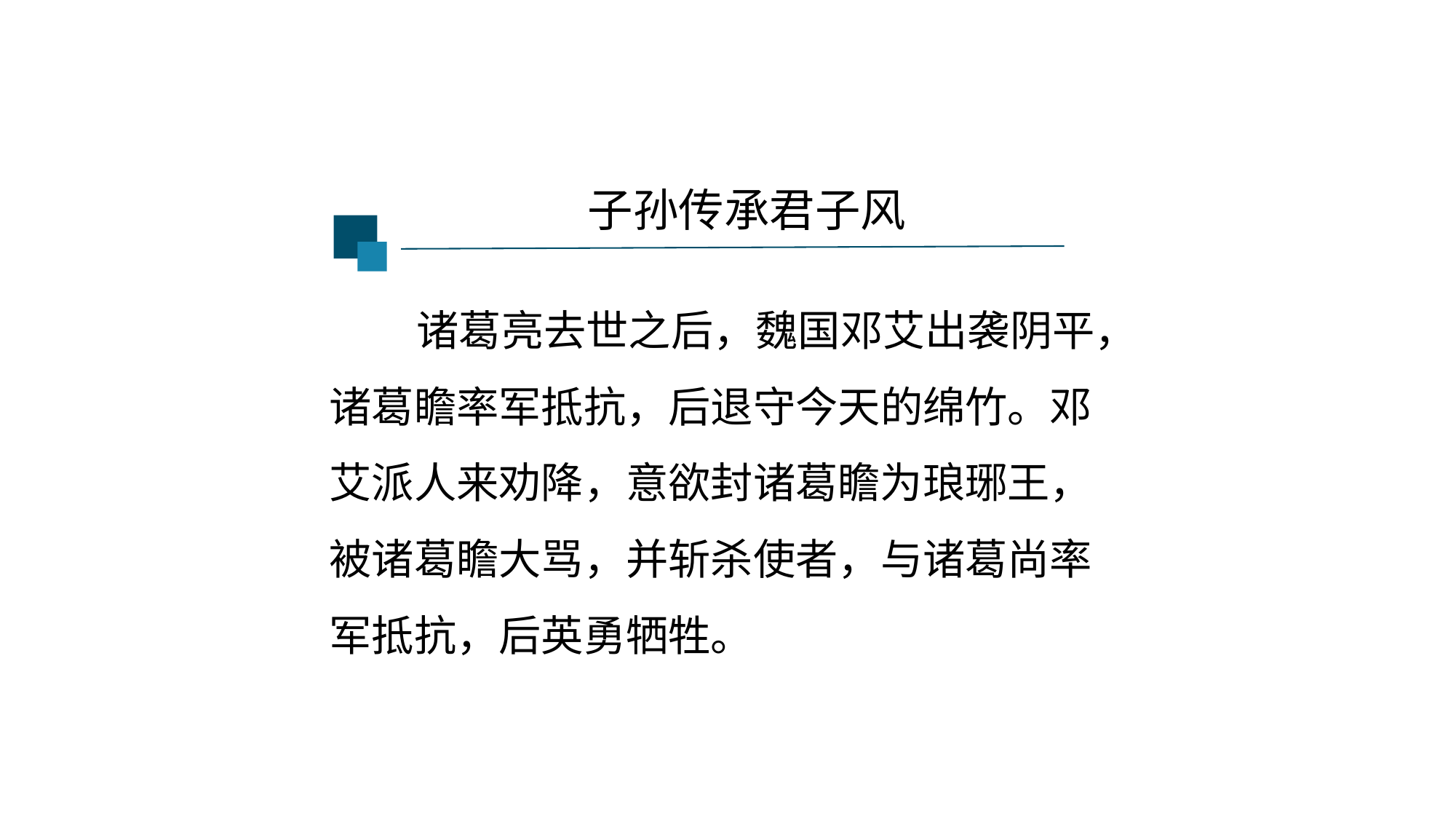

子孙传承君子风

        诸葛亮去世之后，魏国邓艾出袭阴平，诸葛瞻率军抵抗，后退守今天的绵竹。邓艾派人来劝降，意欲封诸葛瞻为琅琊王，被诸葛瞻大骂，并斩杀使者，与诸葛尚率军抵抗，后英勇牺牲。